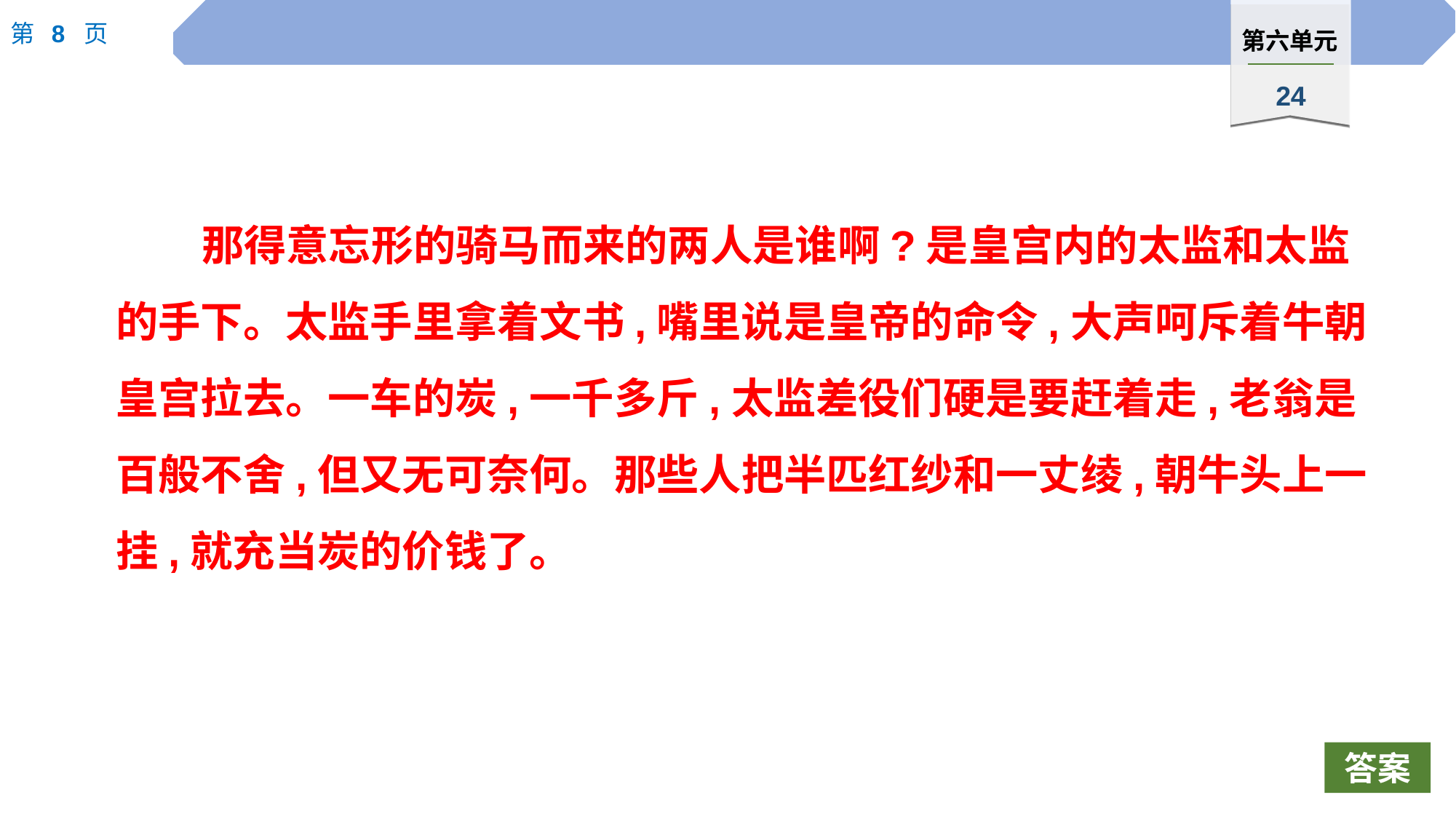

那得意忘形的骑马而来的两人是谁啊?是皇宫内的太监和太监的手下。太监手里拿着文书,嘴里说是皇帝的命令,大声呵斥着牛朝皇宫拉去。一车的炭,一千多斤,太监差役们硬是要赶着走,老翁是百般不舍,但又无可奈何。那些人把半匹红纱和一丈绫,朝牛头上一挂,就充当炭的价钱了。

答案